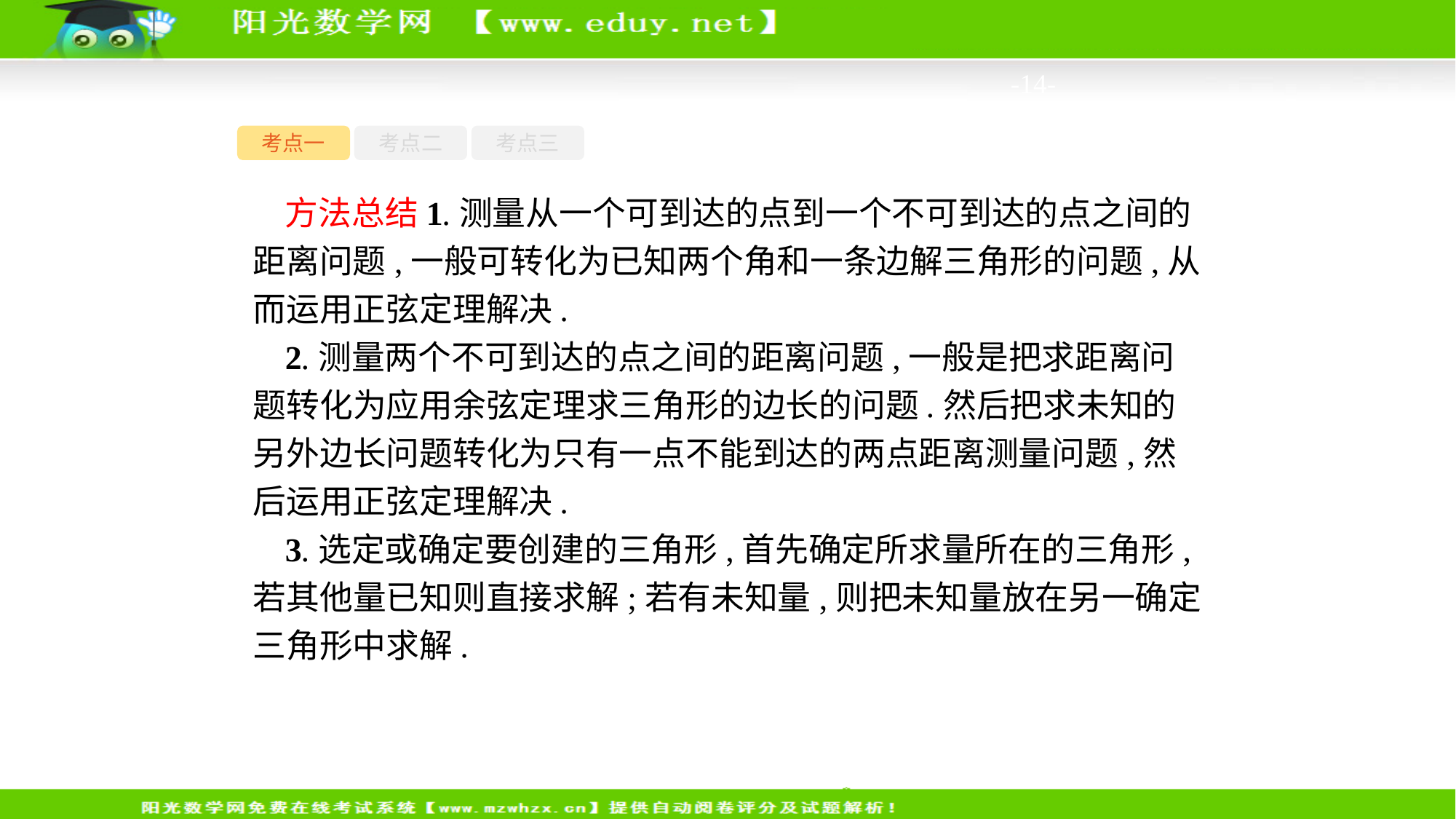

-14-
考点一
考点二
考点三
方法总结1.测量从一个可到达的点到一个不可到达的点之间的距离问题,一般可转化为已知两个角和一条边解三角形的问题,从而运用正弦定理解决.
2.测量两个不可到达的点之间的距离问题,一般是把求距离问题转化为应用余弦定理求三角形的边长的问题.然后把求未知的另外边长问题转化为只有一点不能到达的两点距离测量问题,然后运用正弦定理解决.
3.选定或确定要创建的三角形,首先确定所求量所在的三角形,若其他量已知则直接求解;若有未知量,则把未知量放在另一确定三角形中求解.